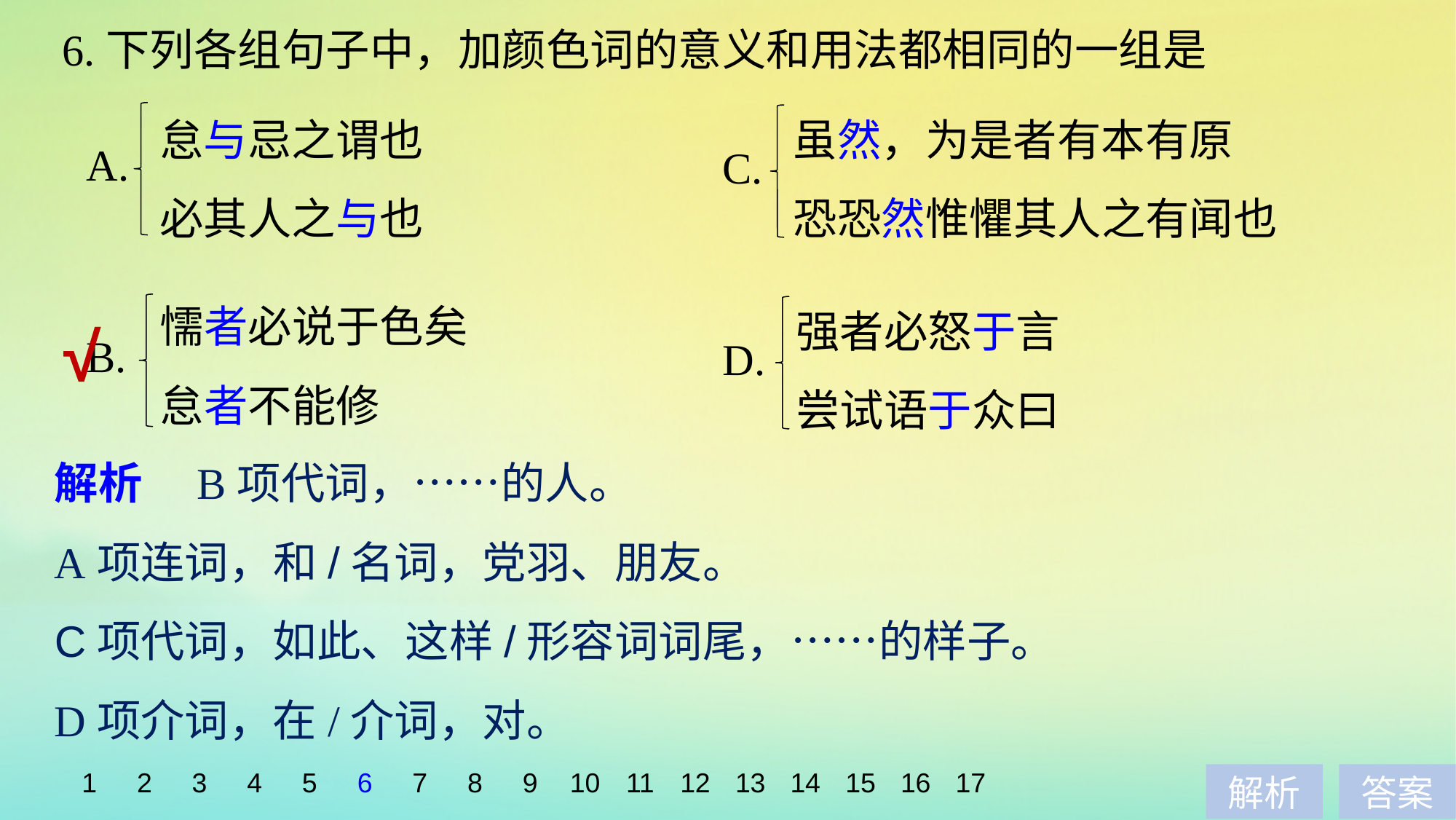

6.下列各组句子中，加颜色词的意义和用法都相同的一组是
怠与忌之谓也
必其人之与也
虽然，为是者有本有原
恐恐然惟懼其人之有闻也

A.
C.
懦者必说于色矣
怠者不能修
强者必怒于言
尝试语于众曰

√
B.
D.
解析　B项代词，……的人。
A项连词，和/名词，党羽、朋友。
C项代词，如此、这样/形容词词尾，……的样子。
D项介词，在/介词，对。
1
2
3
4
5
6
7
8
9
10
11
12
13
14
15
16
17
解析
答案